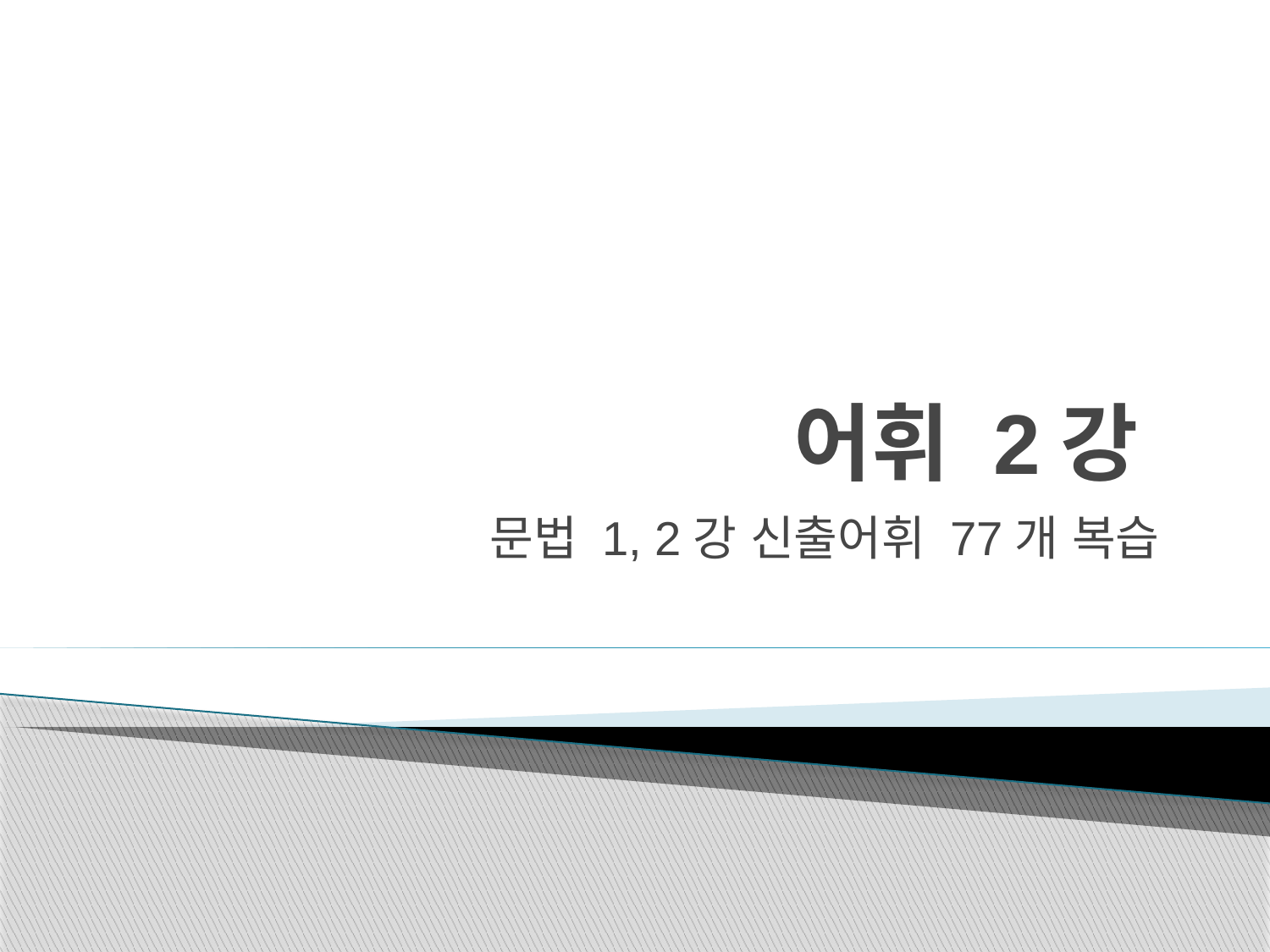

# 어휘 2강
문법 1, 2강 신출어휘 77개 복습